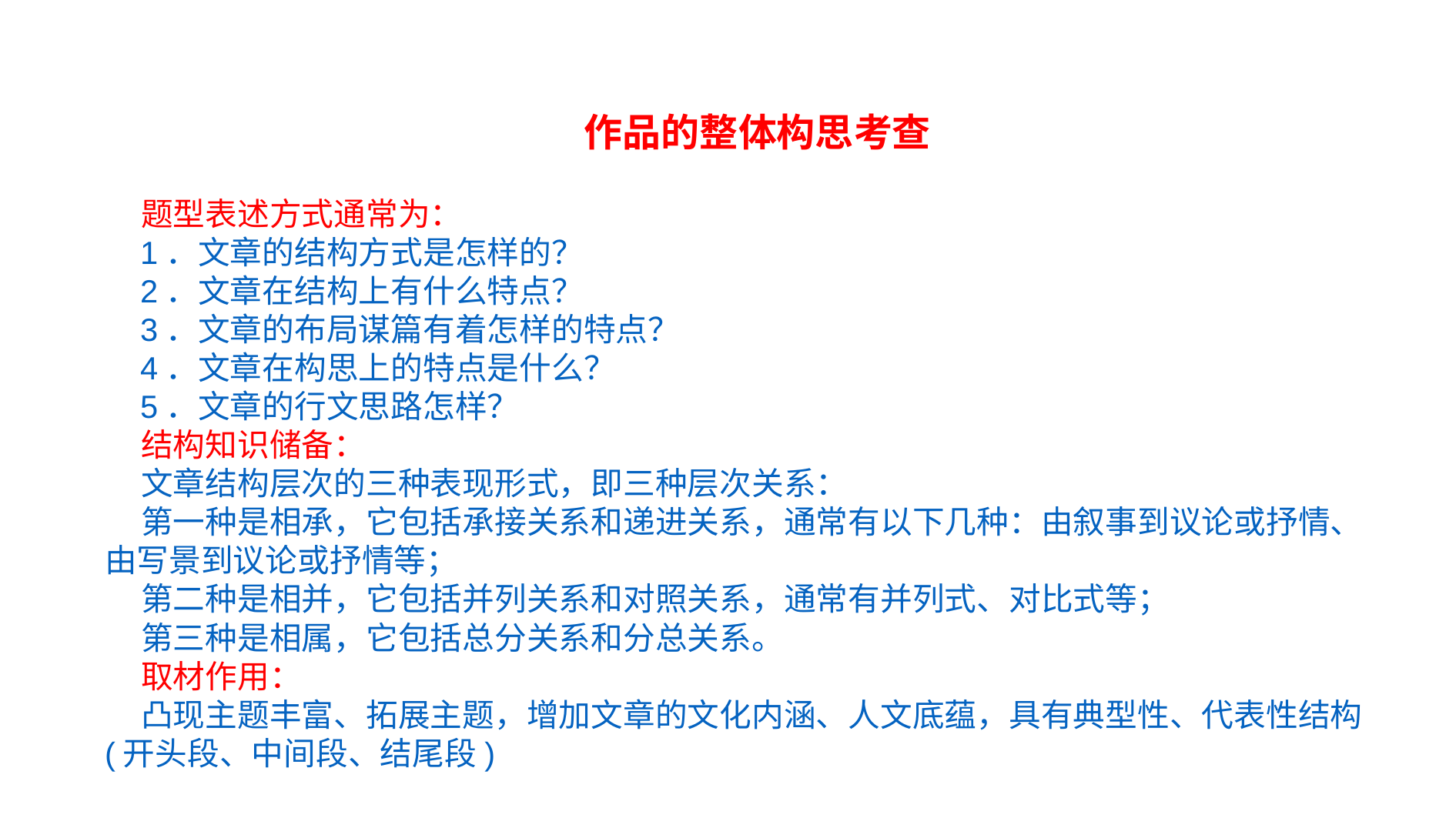

作品的整体构思考查
    题型表述方式通常为：
    1．文章的结构方式是怎样的？
    2．文章在结构上有什么特点？
    3．文章的布局谋篇有着怎样的特点？
    4．文章在构思上的特点是什么？
    5．文章的行文思路怎样？
    结构知识储备：
    文章结构层次的三种表现形式，即三种层次关系：
    第一种是相承，它包括承接关系和递进关系，通常有以下几种：由叙事到议论或抒情、由写景到议论或抒情等；
    第二种是相并，它包括并列关系和对照关系，通常有并列式、对比式等；
    第三种是相属，它包括总分关系和分总关系。
    取材作用：
    凸现主题丰富、拓展主题，增加文章的文化内涵、人文底蕴，具有典型性、代表性结构(开头段、中间段、结尾段)